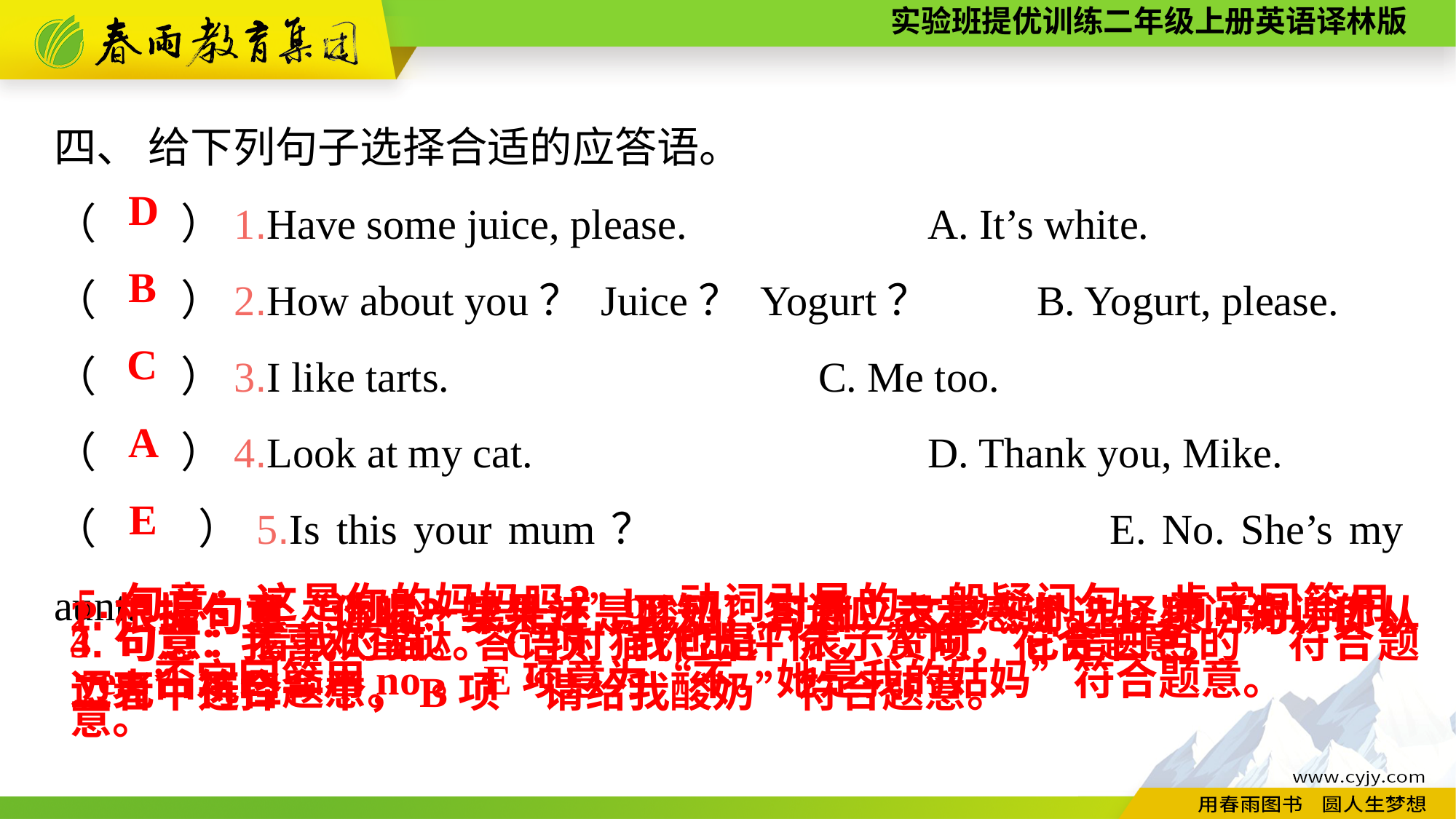

四、 给下列句子选择合适的应答语。
（　　）1.Have some juice, please.　　　　	A. It’s white.
（　　）2.How about you？ Juice？ Yogurt？	B. Yogurt, please.
（　　）3.I like tarts.				C. Me too.
（　　）4.Look at my cat.				D. Thank you, Mike.
（　　）5.Is this your mum？				E. No. She’s my aunt.
D
B
C
A
 E
5.句意：这是你的妈妈吗？be动词引导的一般疑问句，肯定回答用yes,否定回答用no。E项意为“不。她是我的姑妈”符合题意。
1.根据句意“请喝一些果汁”可知，答语应表示感谢。D项“谢谢你，迈克”符合题意。
2.根据句意“你呢？果汁还是酸奶”可知，这是一个选择疑问句，即从二者中选择一个，B项“请给我酸奶”符合题意。
3.句意：我喜欢蛋挞。C项“我也是”表示赞同，符合题意。
4.句意：看我的猫。答语对猫作出评价，A项“它是白色的”符合题意。